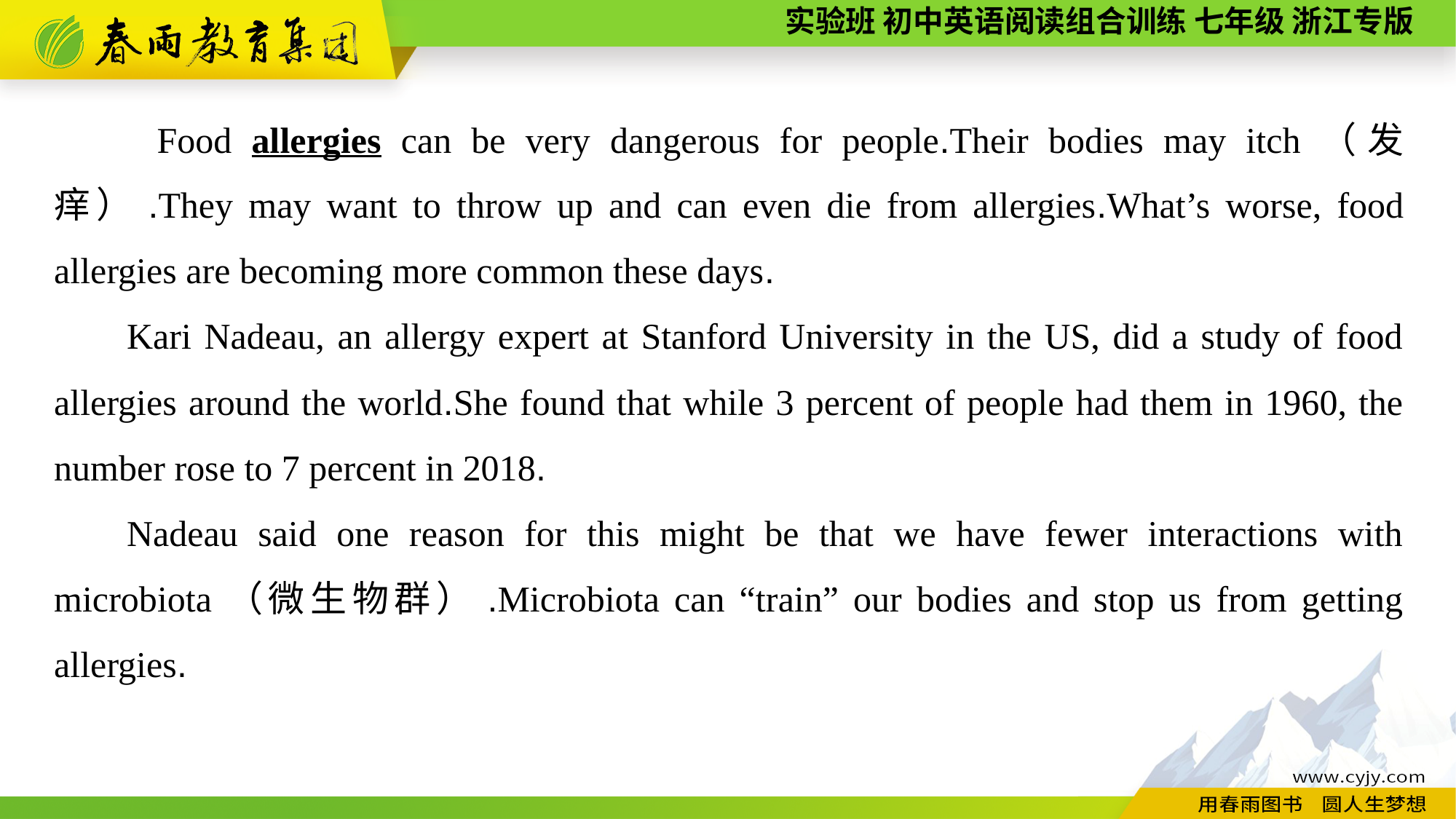

Food allergies can be very dangerous for people.Their bodies may itch（发痒）.They may want to throw up and can even die from allergies.What’s worse, food allergies are becoming more common these days.
Kari Nadeau, an allergy expert at Stanford University in the US, did a study of food allergies around the world.She found that while 3 percent of people had them in 1960, the number rose to 7 percent in 2018.
Nadeau said one reason for this might be that we have fewer interactions with microbiota（微生物群）.Microbiota can “train” our bodies and stop us from getting allergies.